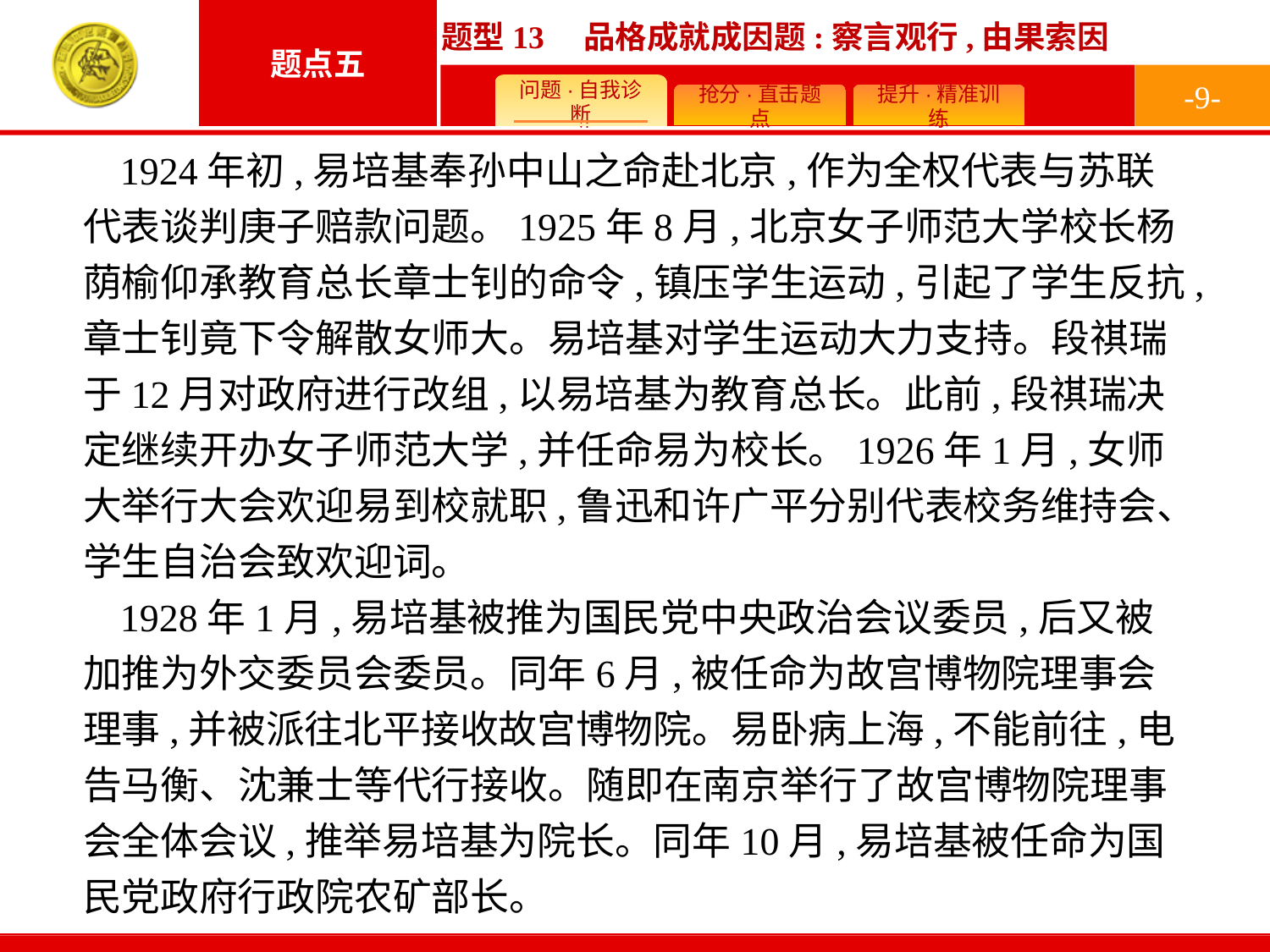

-9-
1924年初,易培基奉孙中山之命赴北京,作为全权代表与苏联代表谈判庚子赔款问题。1925年8月,北京女子师范大学校长杨荫榆仰承教育总长章士钊的命令,镇压学生运动,引起了学生反抗,章士钊竟下令解散女师大。易培基对学生运动大力支持。段祺瑞于12月对政府进行改组,以易培基为教育总长。此前,段祺瑞决定继续开办女子师范大学,并任命易为校长。1926年1月,女师大举行大会欢迎易到校就职,鲁迅和许广平分别代表校务维持会、学生自治会致欢迎词。
1928年1月,易培基被推为国民党中央政治会议委员,后又被加推为外交委员会委员。同年6月,被任命为故宫博物院理事会理事,并被派往北平接收故宫博物院。易卧病上海,不能前往,电告马衡、沈兼士等代行接收。随即在南京举行了故宫博物院理事会全体会议,推举易培基为院长。同年10月,易培基被任命为国民党政府行政院农矿部长。